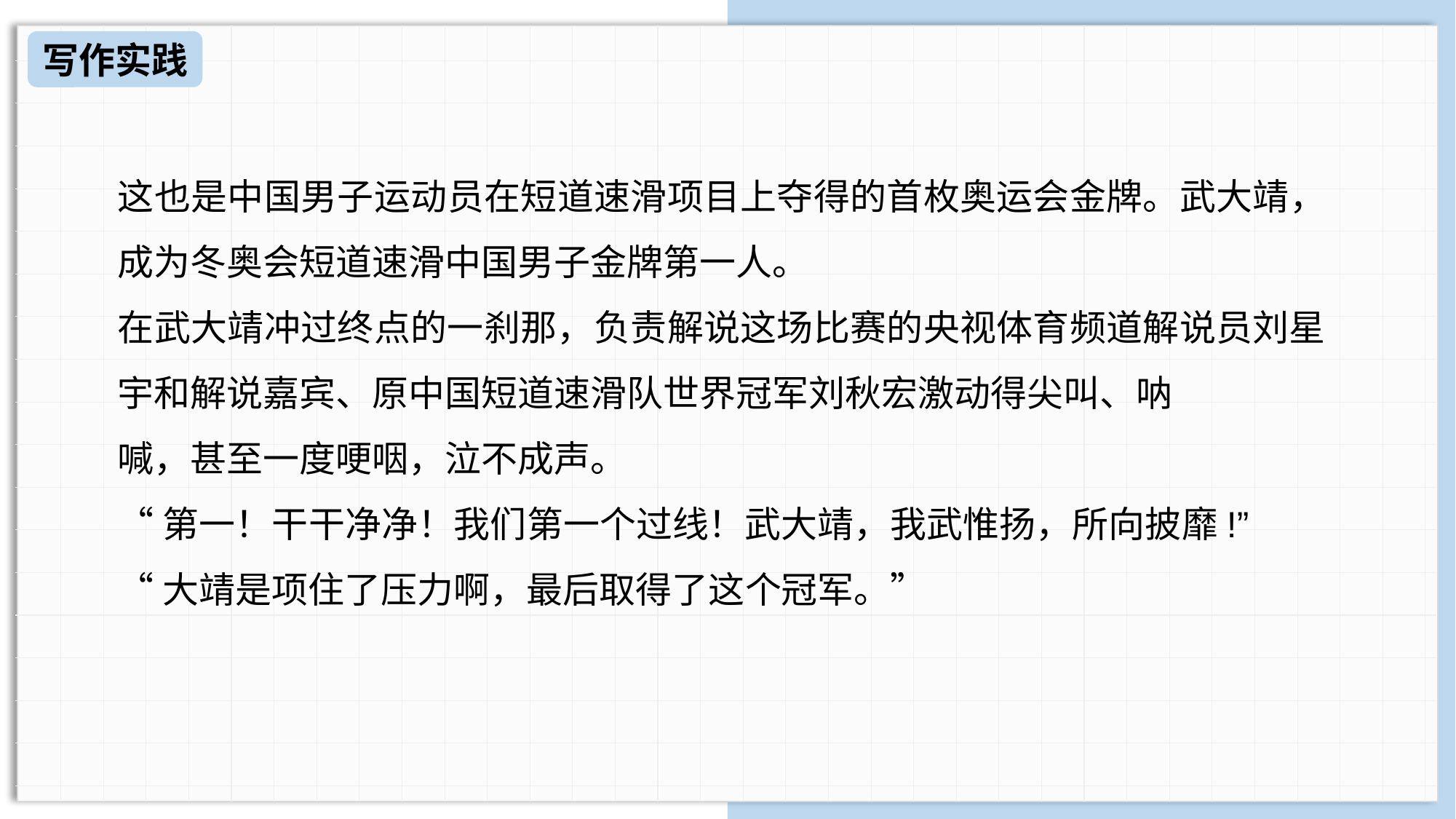

写作实践
这也是中国男子运动员在短道速滑项目上夺得的首枚奥运会金牌。武大靖，成为冬奥会短道速滑中国男子金牌第一人。
在武大靖冲过终点的一刹那，负责解说这场比赛的央视体育频道解说员刘星宇和解说嘉宾、原中国短道速滑队世界冠军刘秋宏激动得尖叫、呐
喊，甚至一度哽咽，泣不成声。
“第一！干干净净！我们第一个过线！武大靖，我武惟扬，所向披靡!”
“大靖是项住了压力啊，最后取得了这个冠军。”